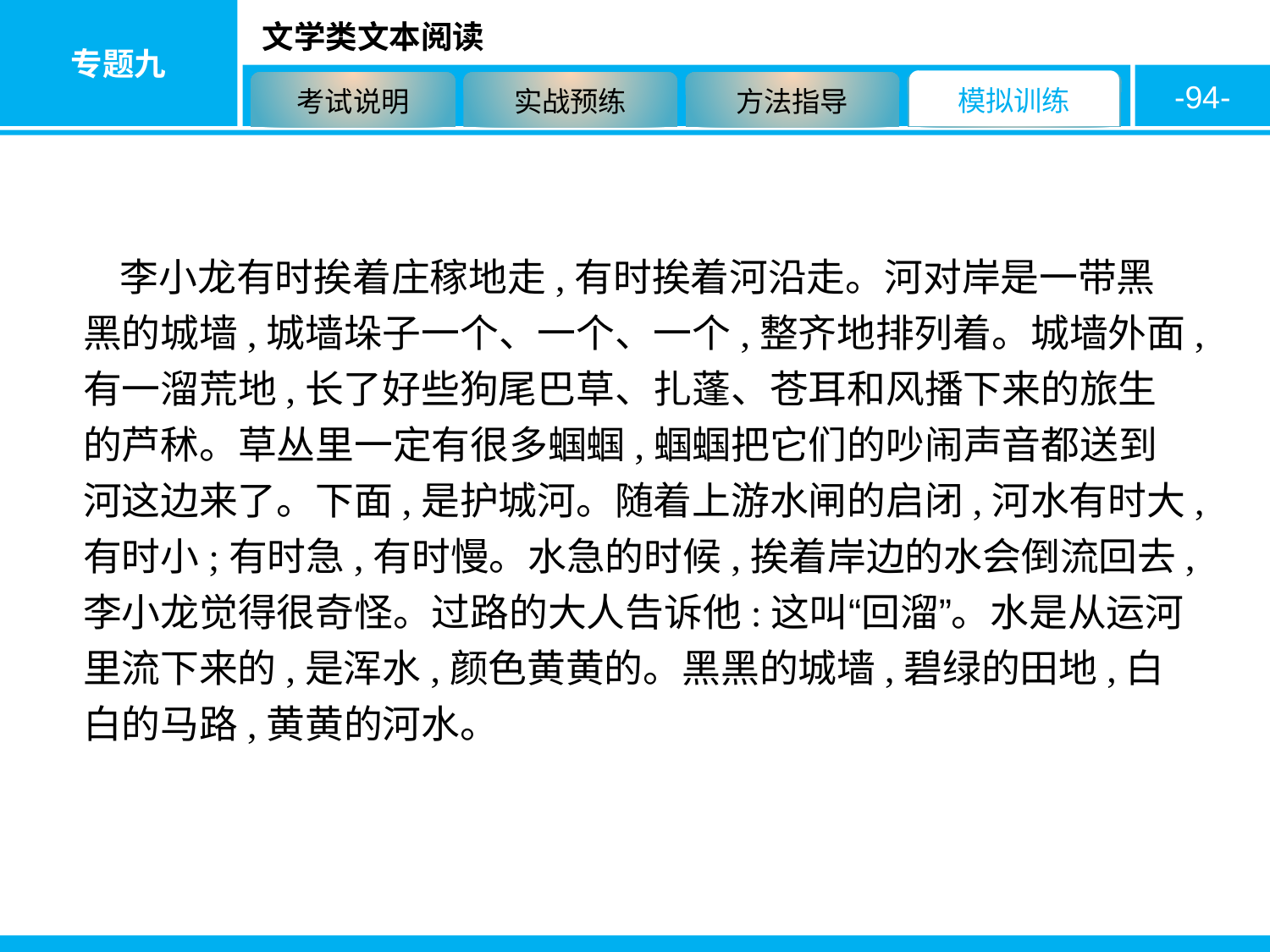

-94-
李小龙有时挨着庄稼地走,有时挨着河沿走。河对岸是一带黑黑的城墙,城墙垛子一个、一个、一个,整齐地排列着。城墙外面,有一溜荒地,长了好些狗尾巴草、扎蓬、苍耳和风播下来的旅生的芦秫。草丛里一定有很多蝈蝈,蝈蝈把它们的吵闹声音都送到河这边来了。下面,是护城河。随着上游水闸的启闭,河水有时大,有时小;有时急,有时慢。水急的时候,挨着岸边的水会倒流回去,李小龙觉得很奇怪。过路的大人告诉他:这叫“回溜”。水是从运河里流下来的,是浑水,颜色黄黄的。黑黑的城墙,碧绿的田地,白白的马路,黄黄的河水。